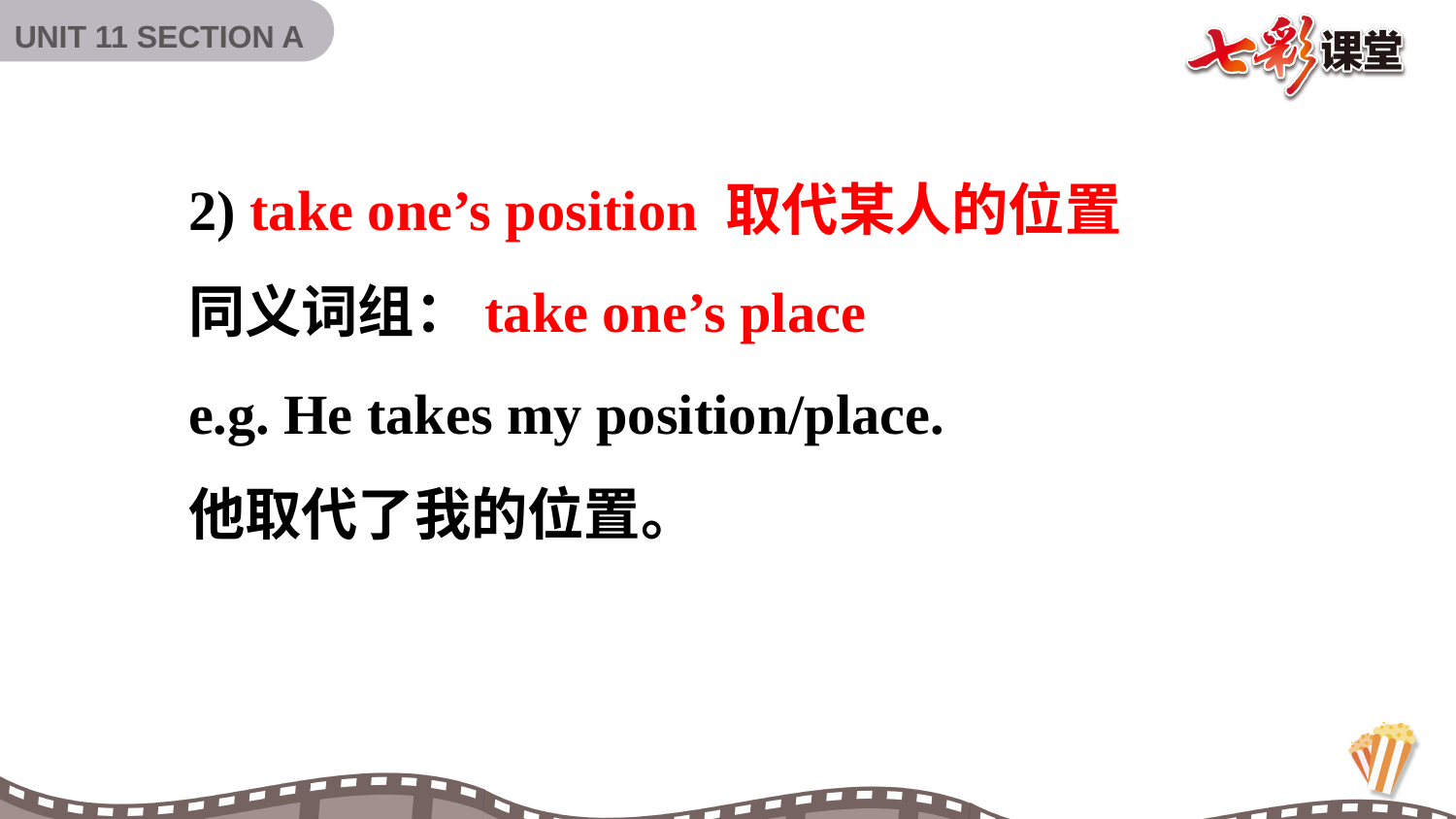

2) take one’s position 取代某人的位置
同义词组：take one’s place
e.g. He takes my position/place.
他取代了我的位置。